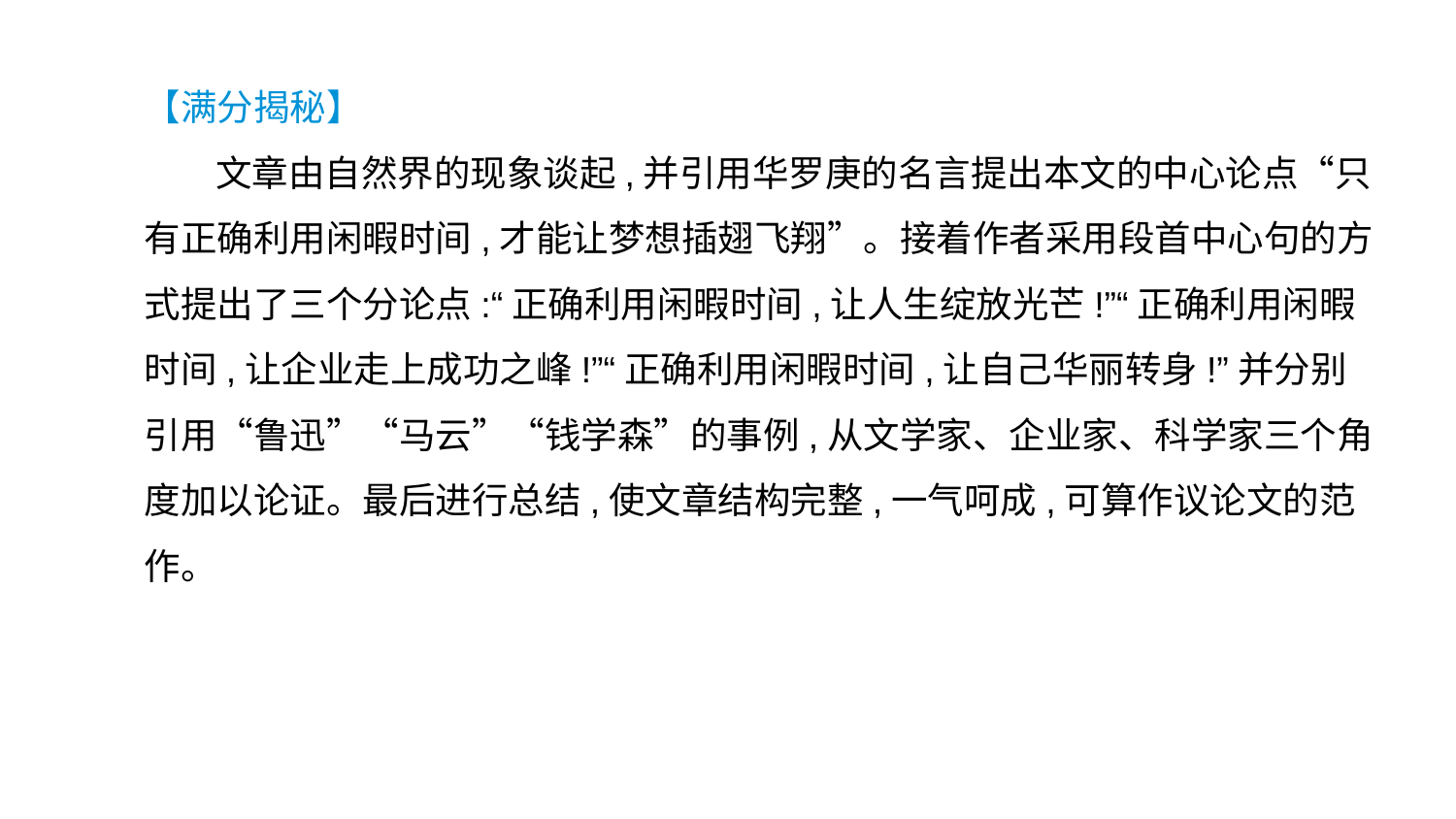

【满分揭秘】
文章由自然界的现象谈起,并引用华罗庚的名言提出本文的中心论点“只有正确利用闲暇时间,才能让梦想插翅飞翔”。接着作者采用段首中心句的方式提出了三个分论点:“正确利用闲暇时间,让人生绽放光芒!”“正确利用闲暇时间,让企业走上成功之峰!”“正确利用闲暇时间,让自己华丽转身!”并分别引用“鲁迅”“马云”“钱学森”的事例,从文学家、企业家、科学家三个角度加以论证。最后进行总结,使文章结构完整,一气呵成,可算作议论文的范作。